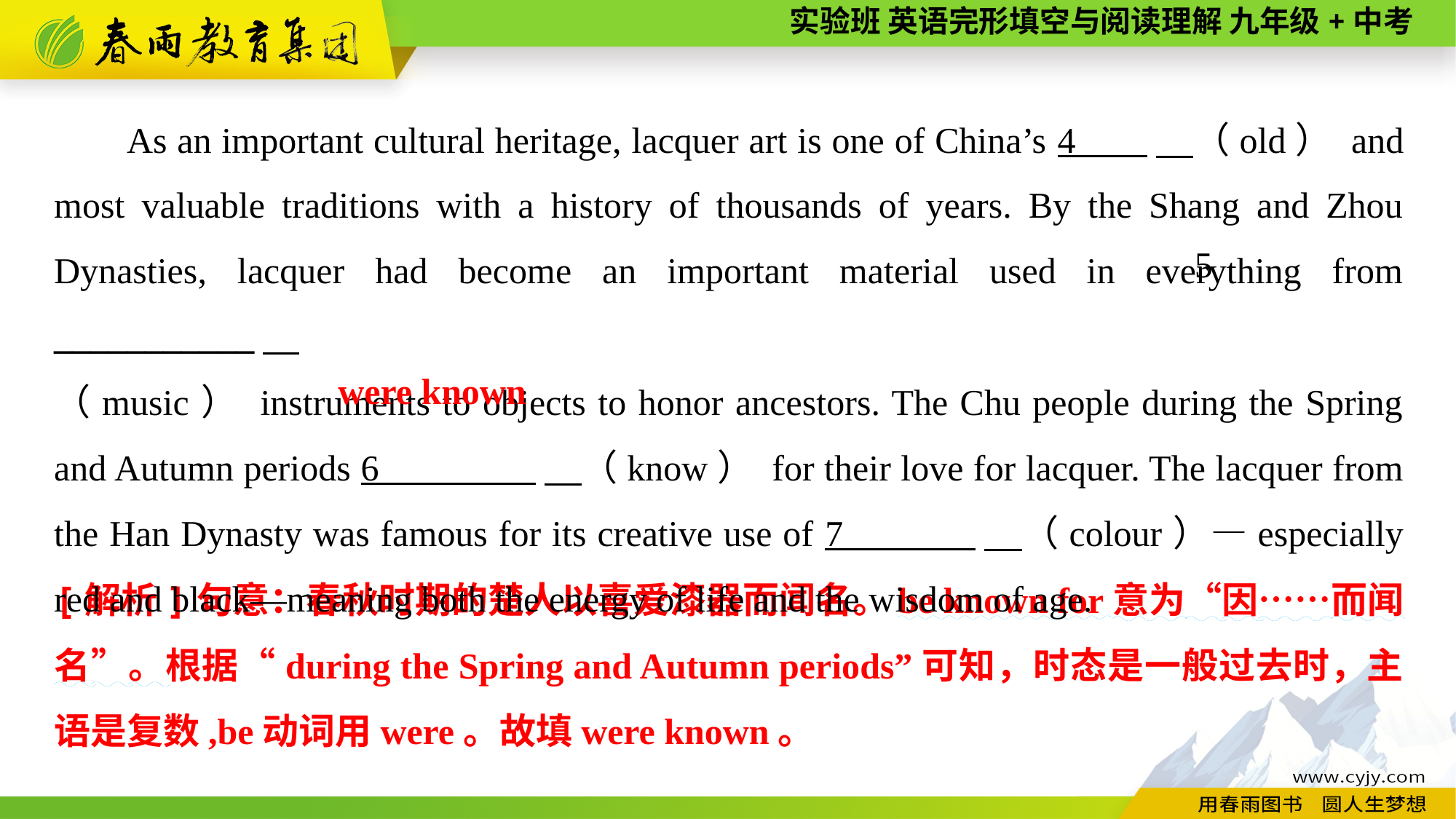

As an important cultural heritage, lacquer art is one of China’s 4       　（old） and most valuable traditions with a history of thousands of years. By the Shang and Zhou Dynasties, lacquer had become an important material used in everything from ___________
（music） instruments to objects to honor ancestors. The Chu people during the Spring and Autumn periods 6                　（know） for their love for lacquer. The lacquer from the Han Dynasty was famous for its creative use of 7            　（colour）—especially red and black—meaning both the energy of life and the wisdom of age.
5
were known
[解析]句意：春秋时期的楚人以喜爱漆器而闻名。be known for意为“因……而闻名”。根据“during the Spring and Autumn periods”可知，时态是一般过去时，主语是复数,be动词用were。故填were known。